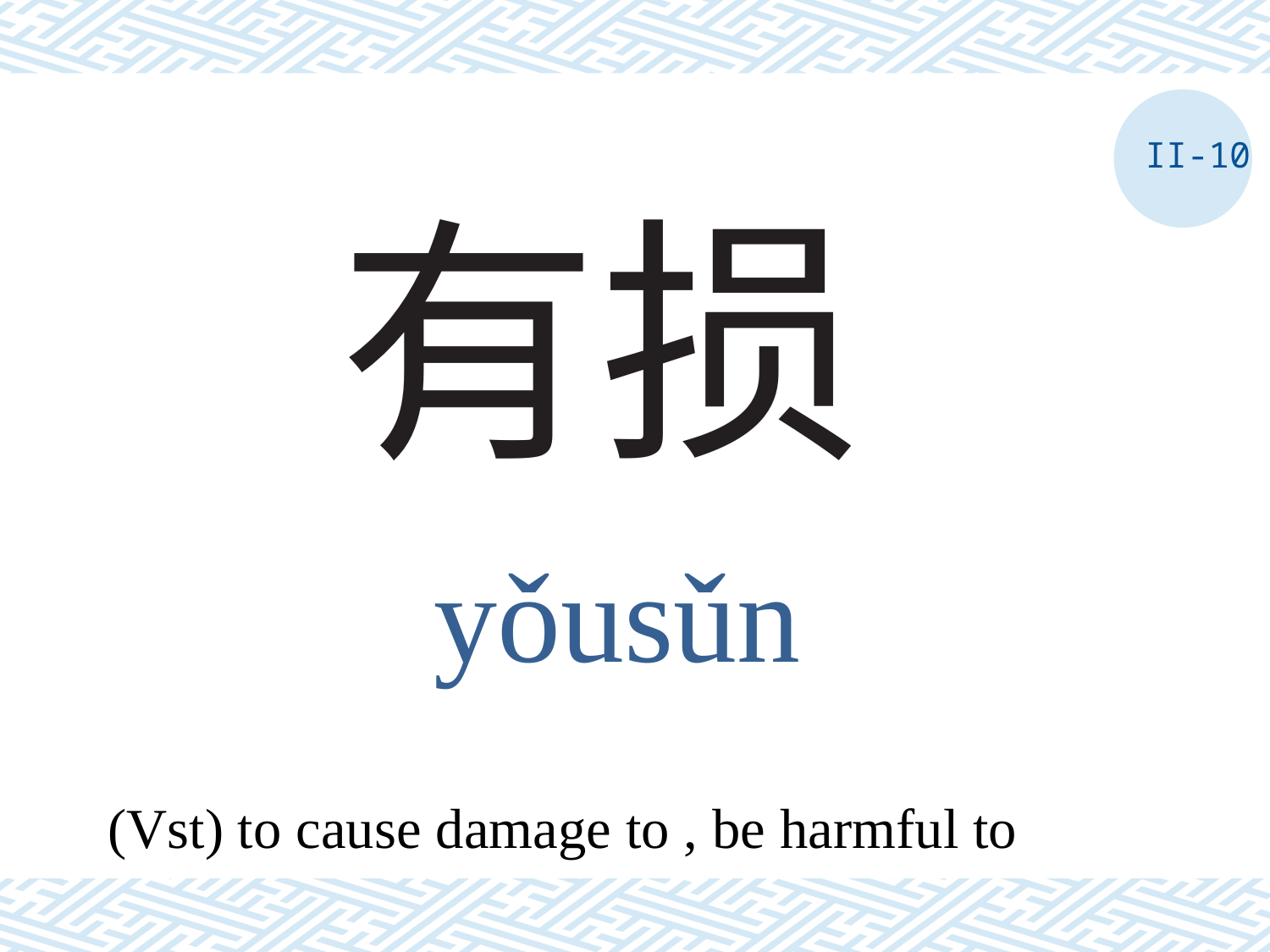

II-10

# 有损
yǒusǔn
(Vst) to cause damage to , be harmful to